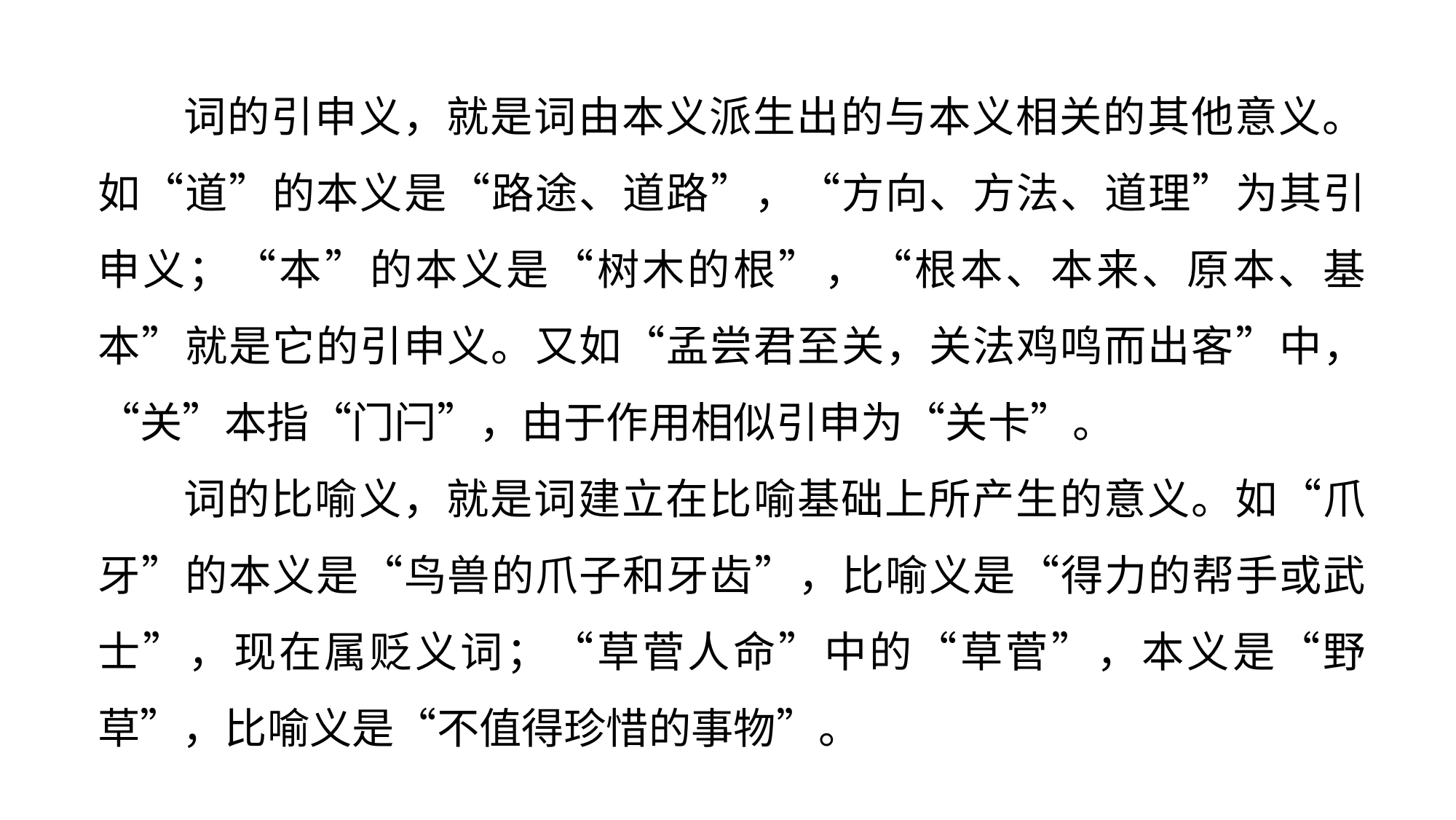

词的引申义，就是词由本义派生出的与本义相关的其他意义。如“道”的本义是“路途、道路”，“方向、方法、道理”为其引申义；“本”的本义是“树木的根”，“根本、本来、原本、基本”就是它的引申义。又如“孟尝君至关，关法鸡鸣而出客”中，“关”本指“门闩”，由于作用相似引申为“关卡”。
词的比喻义，就是词建立在比喻基础上所产生的意义。如“爪牙”的本义是“鸟兽的爪子和牙齿”，比喻义是“得力的帮手或武士”，现在属贬义词；“草菅人命”中的“草菅”，本义是“野草”，比喻义是“不值得珍惜的事物”。